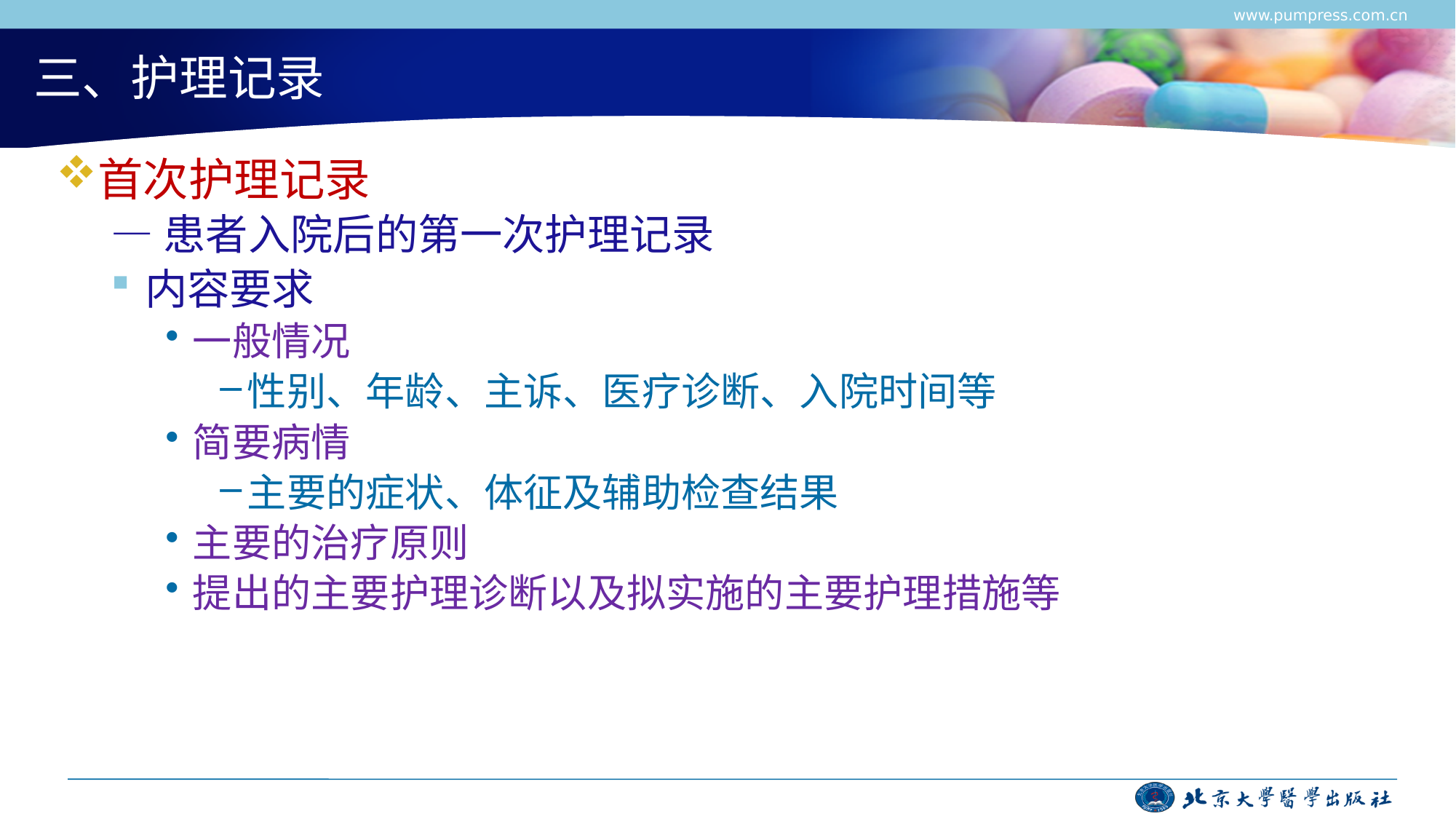

www.pumpress.com.cn
# 三、护理记录
首次护理记录
—患者入院后的第一次护理记录
内容要求
一般情况
性别、年龄、主诉、医疗诊断、入院时间等
简要病情
主要的症状、体征及辅助检查结果
主要的治疗原则
提出的主要护理诊断以及拟实施的主要护理措施等